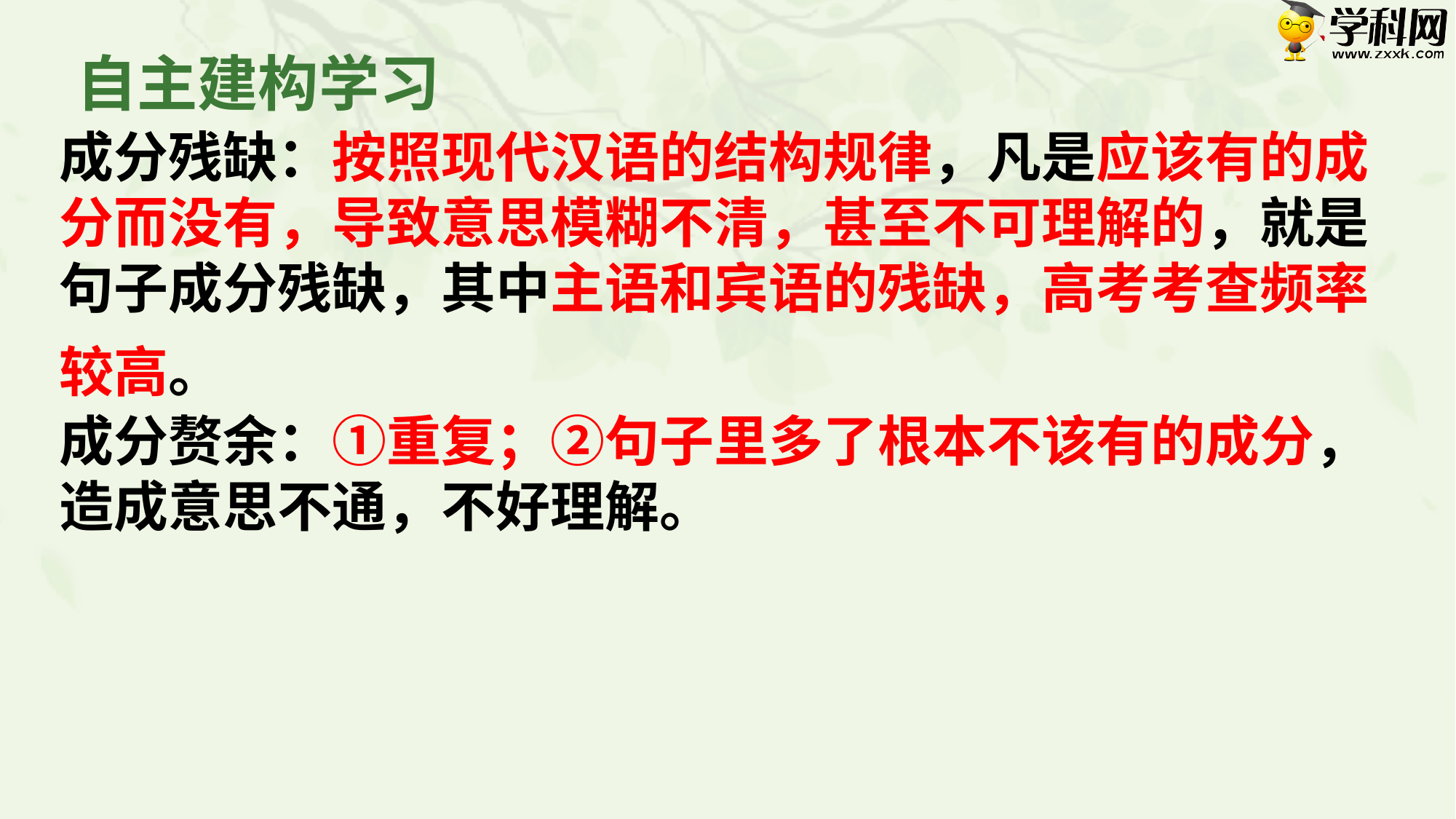

自主建构学习
成分残缺：按照现代汉语的结构规律，凡是应该有的成分而没有，导致意思模糊不清，甚至不可理解的，就是句子成分残缺，其中主语和宾语的残缺，高考考查频率较高。
成分赘余：①重复；②句子里多了根本不该有的成分，造成意思不通，不好理解。